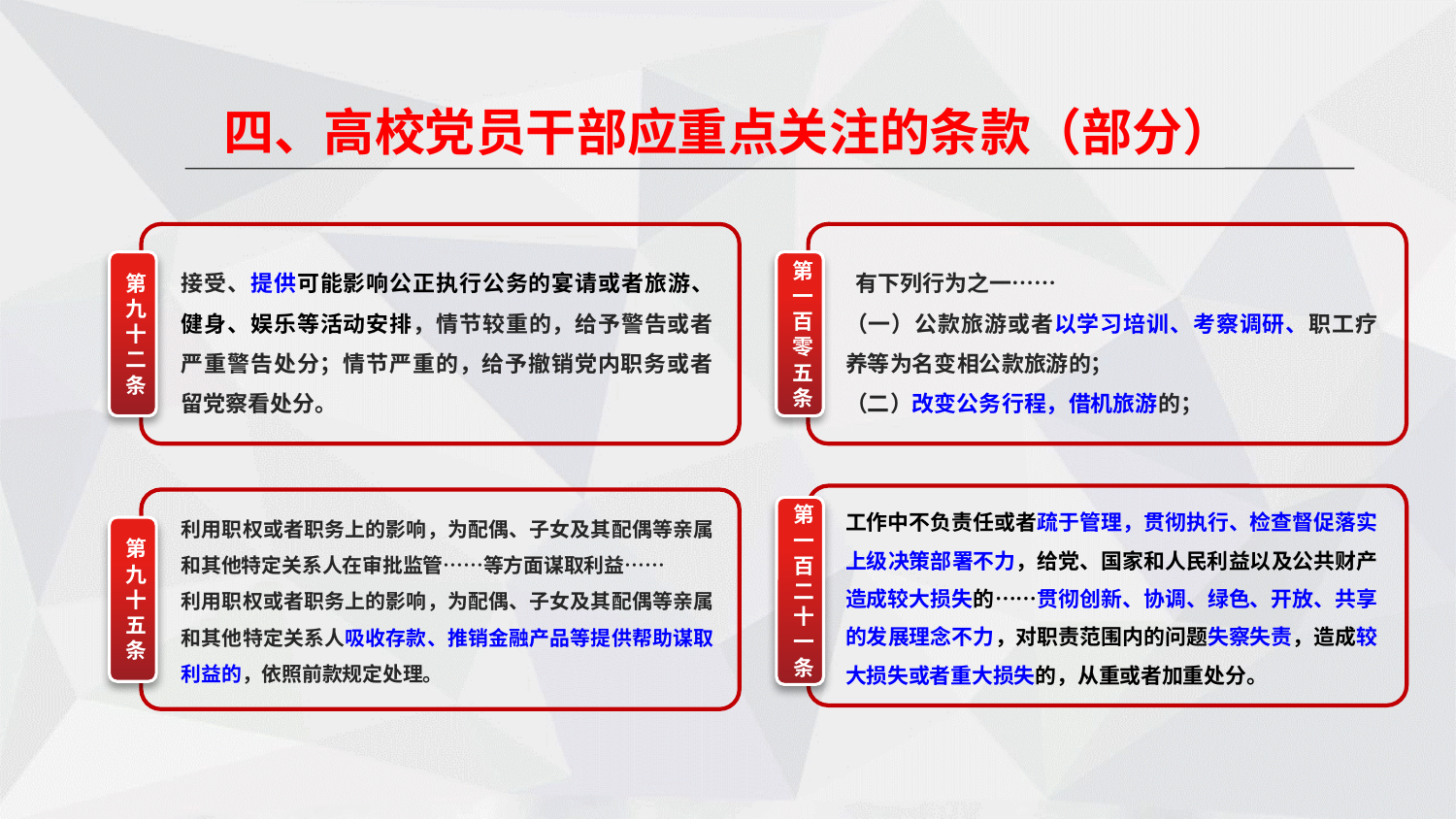

四、高校党员干部应重点关注的条款（部分）

 有下列行为之一……
（一）公款旅游或者以学习培训、考察调研、职工疗养等为名变相公款旅游的；
（二）改变公务行程，借机旅游的；

接受、提供可能影响公正执行公务的宴请或者旅游、健身、娱乐等活动安排，情节较重的，给予警告或者严重警告处分；情节严重的，给予撤销党内职务或者留党察看处分。
第一百零五条
第九十二条

工作中不负责任或者疏于管理，贯彻执行、检查督促落实上级决策部署不力，给党、国家和人民利益以及公共财产造成较大损失的……贯彻创新、协调、绿色、开放、共享的发展理念不力，对职责范围内的问题失察失责，造成较大损失或者重大损失的，从重或者加重处分。

利用职权或者职务上的影响，为配偶、子女及其配偶等亲属和其他特定关系人在审批监管……等方面谋取利益……
利用职权或者职务上的影响，为配偶、子女及其配偶等亲属和其他特定关系人吸收存款、推销金融产品等提供帮助谋取利益的，依照前款规定处理。
第一百二十一条
第九十五条